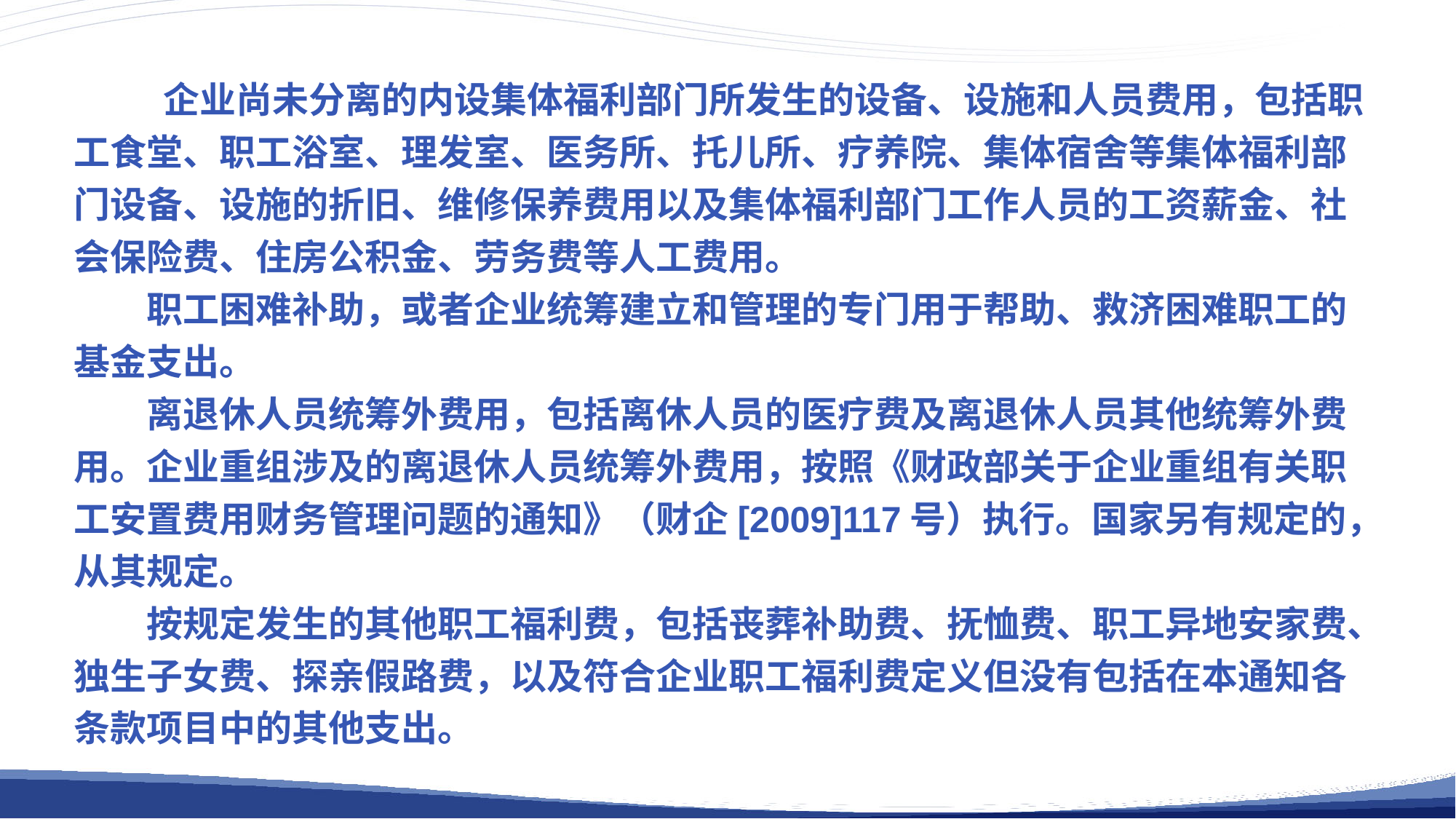

企业尚未分离的内设集体福利部门所发生的设备、设施和人员费用，包括职工食堂、职工浴室、理发室、医务所、托儿所、疗养院、集体宿舍等集体福利部门设备、设施的折旧、维修保养费用以及集体福利部门工作人员的工资薪金、社会保险费、住房公积金、劳务费等人工费用。
职工困难补助，或者企业统筹建立和管理的专门用于帮助、救济困难职工的基金支出。
离退休人员统筹外费用，包括离休人员的医疗费及离退休人员其他统筹外费用。企业重组涉及的离退休人员统筹外费用，按照《财政部关于企业重组有关职工安置费用财务管理问题的通知》（财企[2009]117号）执行。国家另有规定的，从其规定。
按规定发生的其他职工福利费，包括丧葬补助费、抚恤费、职工异地安家费、独生子女费、探亲假路费，以及符合企业职工福利费定义但没有包括在本通知各条款项目中的其他支出。